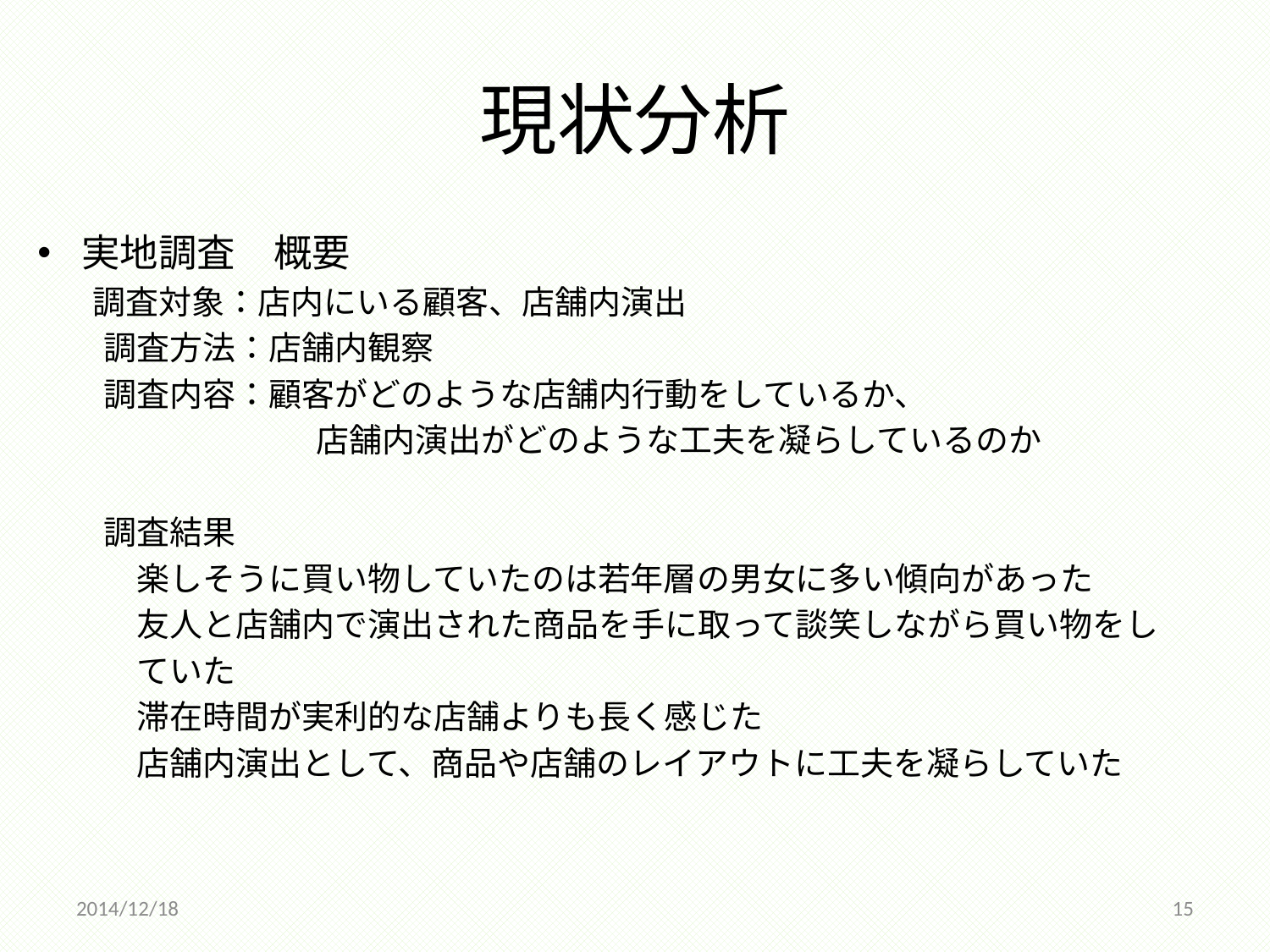

# 現状分析
実地調査　概要
　　調査対象：店内にいる顧客、店舗内演出
　　調査方法：店舗内観察
　　調査内容：顧客がどのような店舗内行動をしているか、
　　　　　　　　  店舗内演出がどのような工夫を凝らしているのか

　　調査結果
　　　楽しそうに買い物していたのは若年層の男女に多い傾向があった
　　　友人と店舗内で演出された商品を手に取って談笑しながら買い物をし
　　　ていた
　　　滞在時間が実利的な店舗よりも長く感じた
　　　店舗内演出として、商品や店舗のレイアウトに工夫を凝らしていた

2014/12/18
15